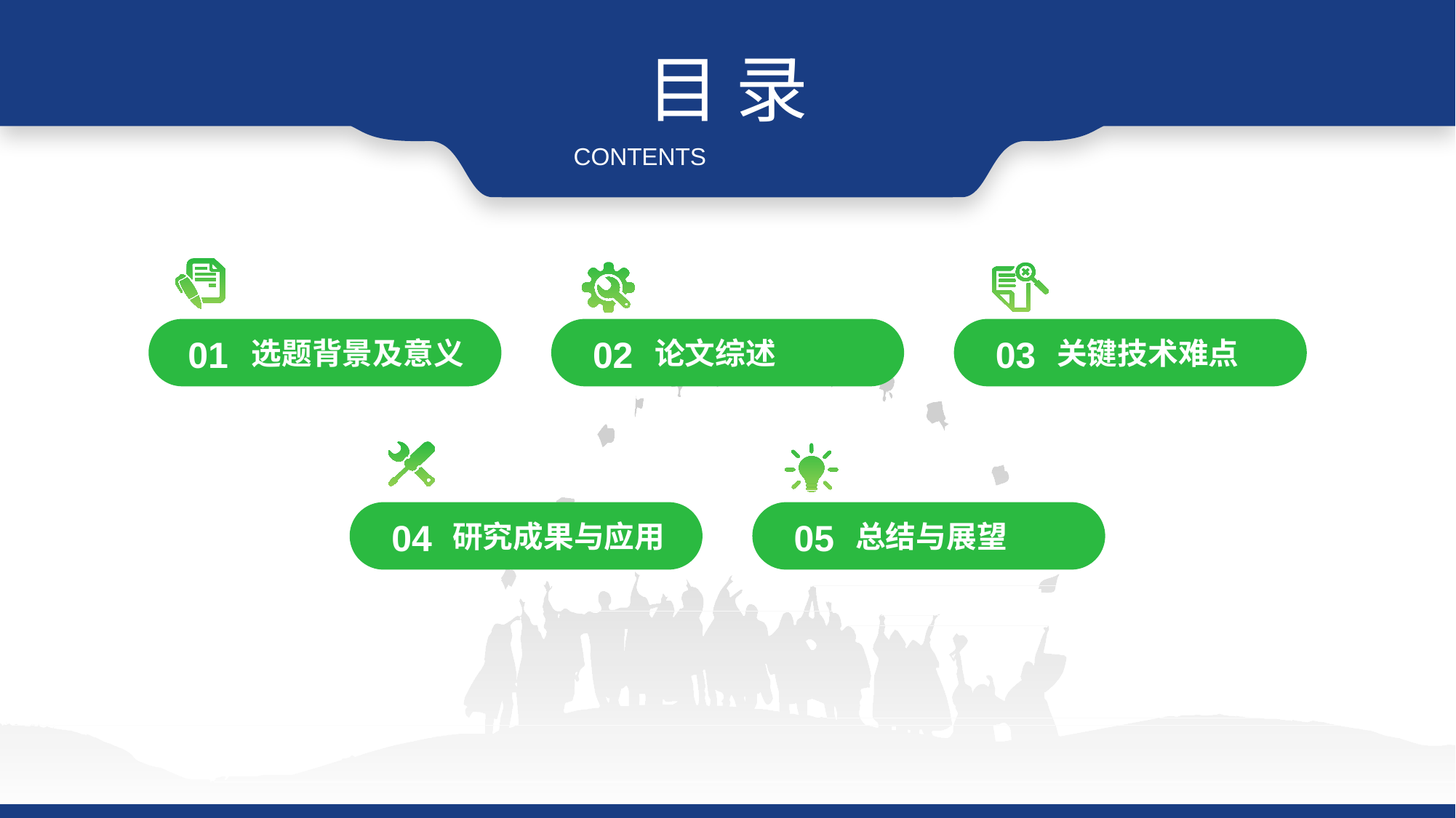

目 录
CONTENTS

01
选题背景及意义

02
论文综述

03
关键技术难点

04
研究成果与应用

05
总结与展望